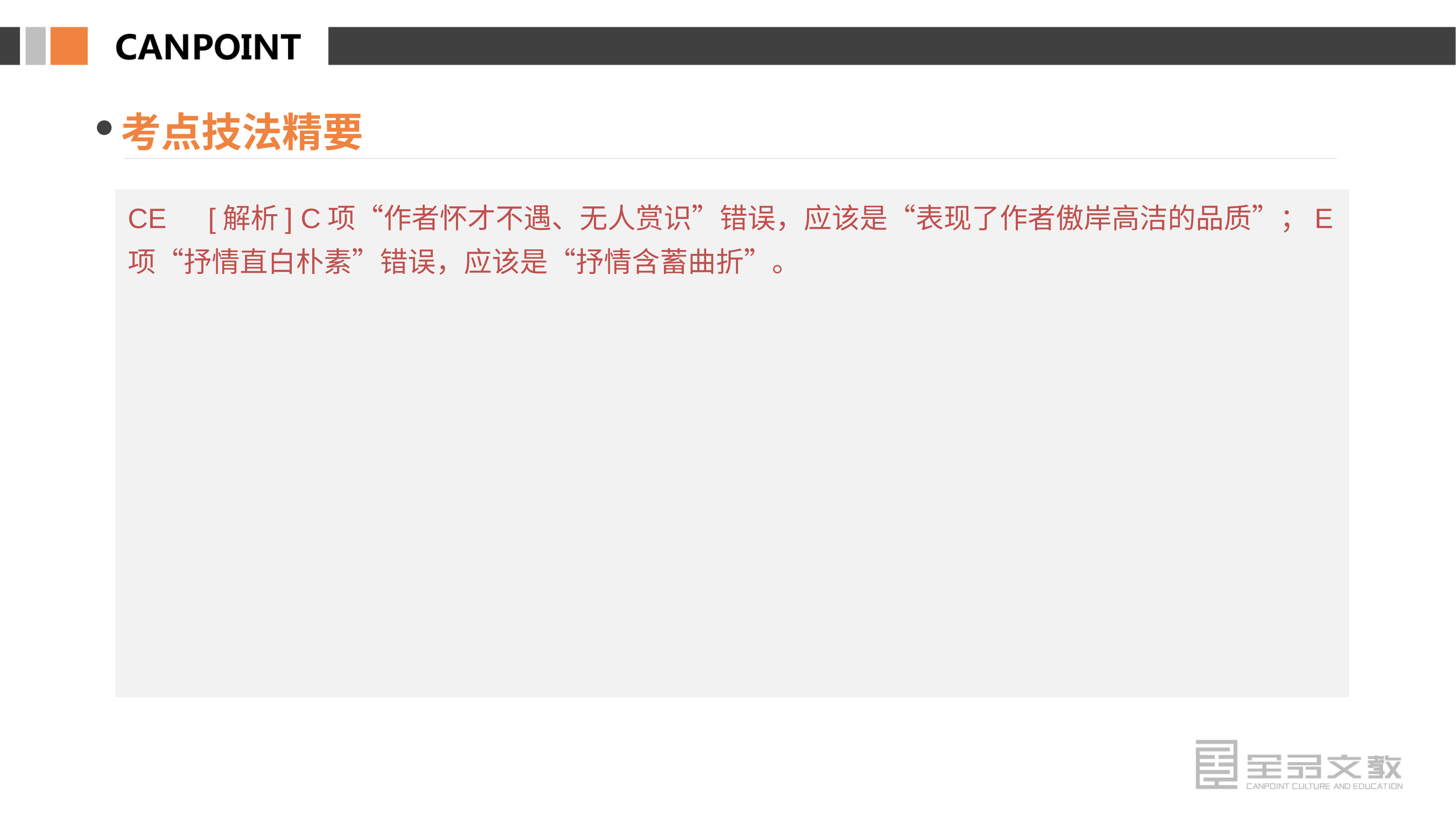

考点技法精要

CE　[解析] C项“作者怀才不遇、无人赏识”错误，应该是“表现了作者傲岸高洁的品质”；E项“抒情直白朴素”错误，应该是“抒情含蓄曲折”。